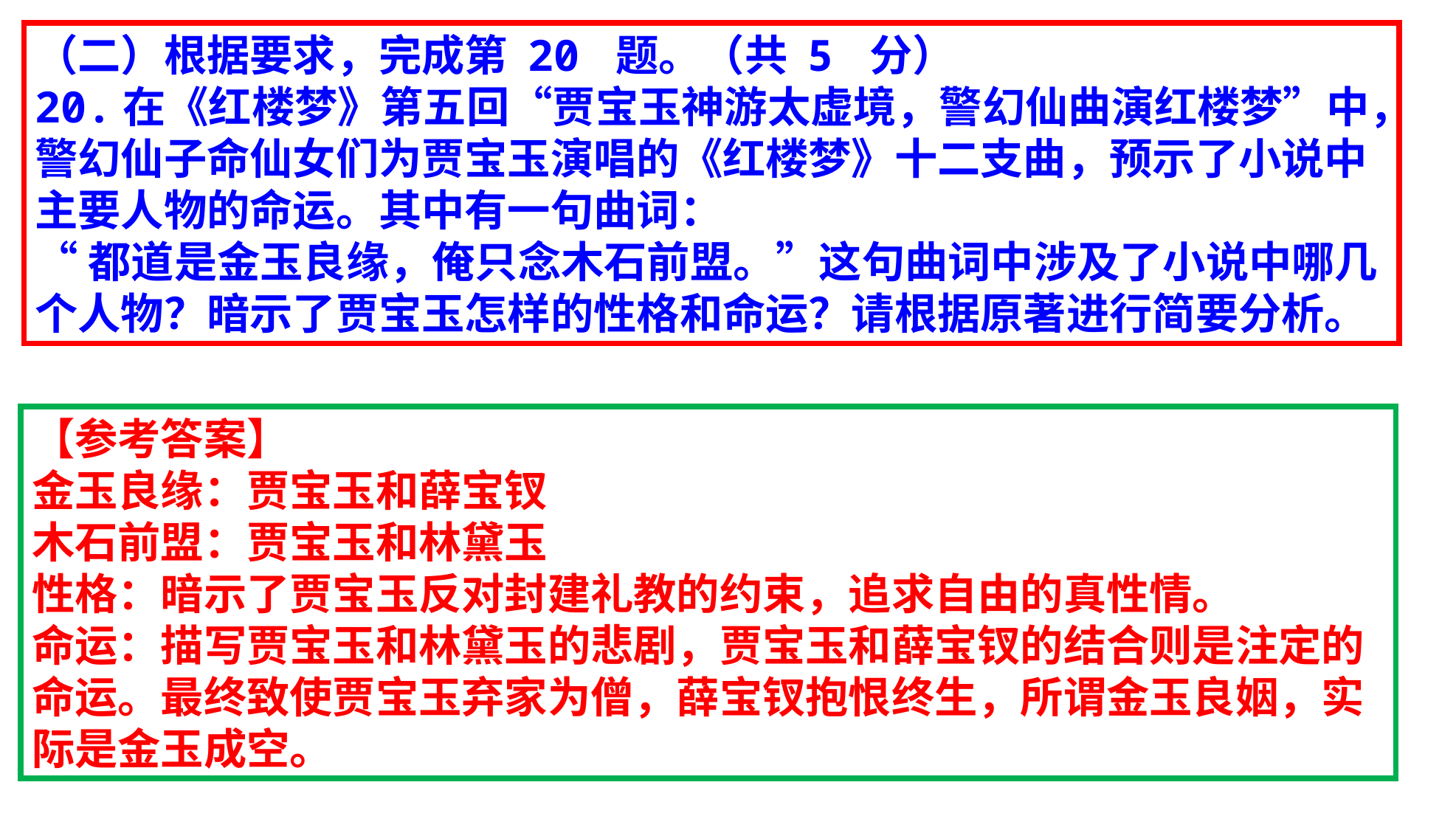

（二）根据要求，完成第 20 题。（共 5 分）
20.在《红楼梦》第五回“贾宝玉神游太虚境，警幻仙曲演红楼梦”中，警幻仙子命仙女们为贾宝玉演唱的《红楼梦》十二支曲，预示了小说中主要人物的命运。其中有一句曲词：
“都道是金玉良缘，俺只念木石前盟。”这句曲词中涉及了小说中哪几个人物？暗示了贾宝玉怎样的性格和命运？请根据原著进行简要分析。
【参考答案】
金玉良缘：贾宝玉和薛宝钗
木石前盟：贾宝玉和林黛玉
性格：暗示了贾宝玉反对封建礼教的约束，追求自由的真性情。
命运：描写贾宝玉和林黛玉的悲剧，贾宝玉和薛宝钗的结合则是注定的命运。最终致使贾宝玉弃家为僧，薛宝钗抱恨终生，所谓金玉良姻，实际是金玉成空。